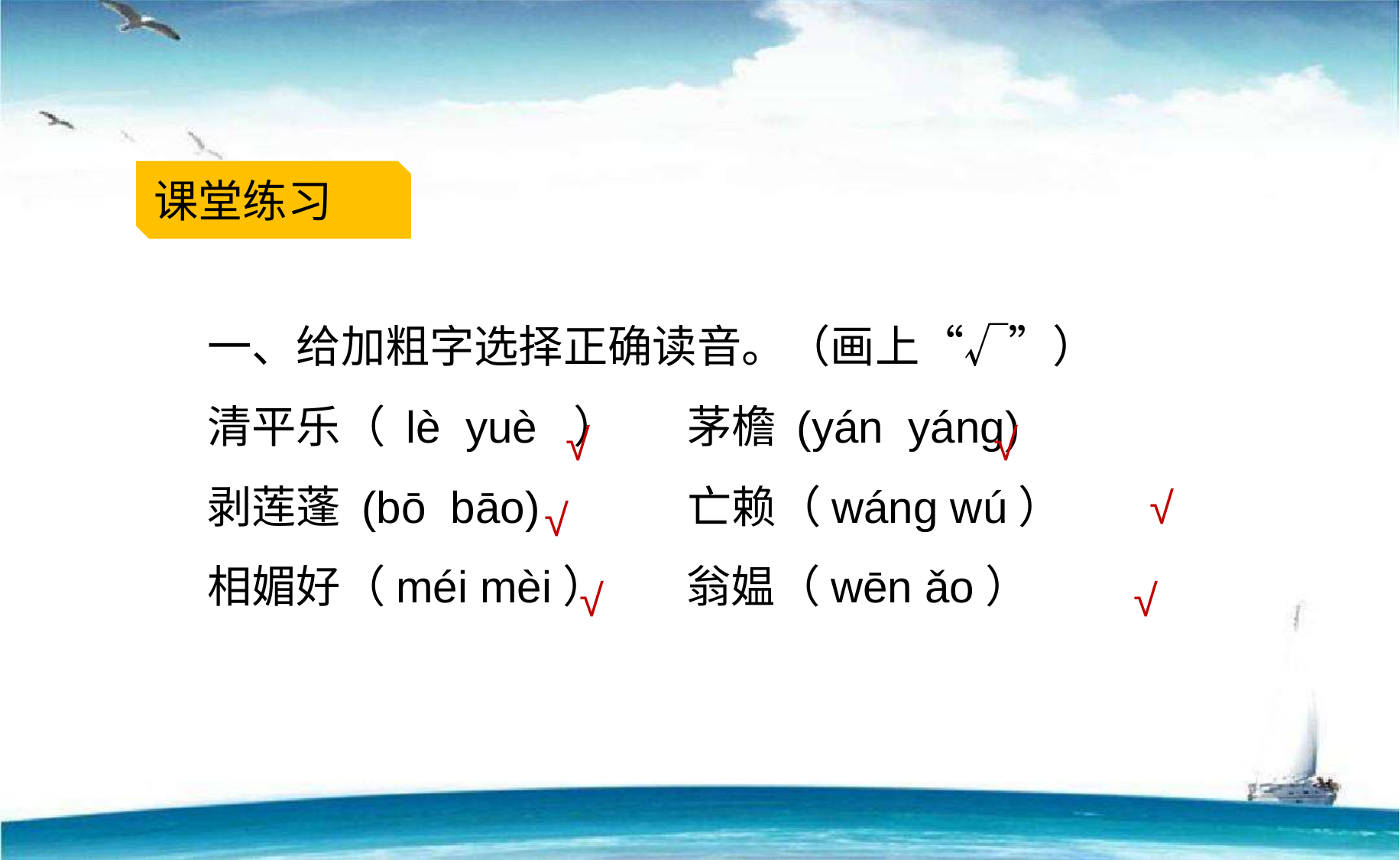

课堂练习
一、给加粗字选择正确读音。（画上“√”）
清平乐（ lè  yuè  ）       茅檐 (yán  yáng)
剥莲蓬 (bō  bāo)           亡赖（wáng wú）
相媚好（méi mèi）        翁媪（wēn ǎo）

√
√
√
√
√
√